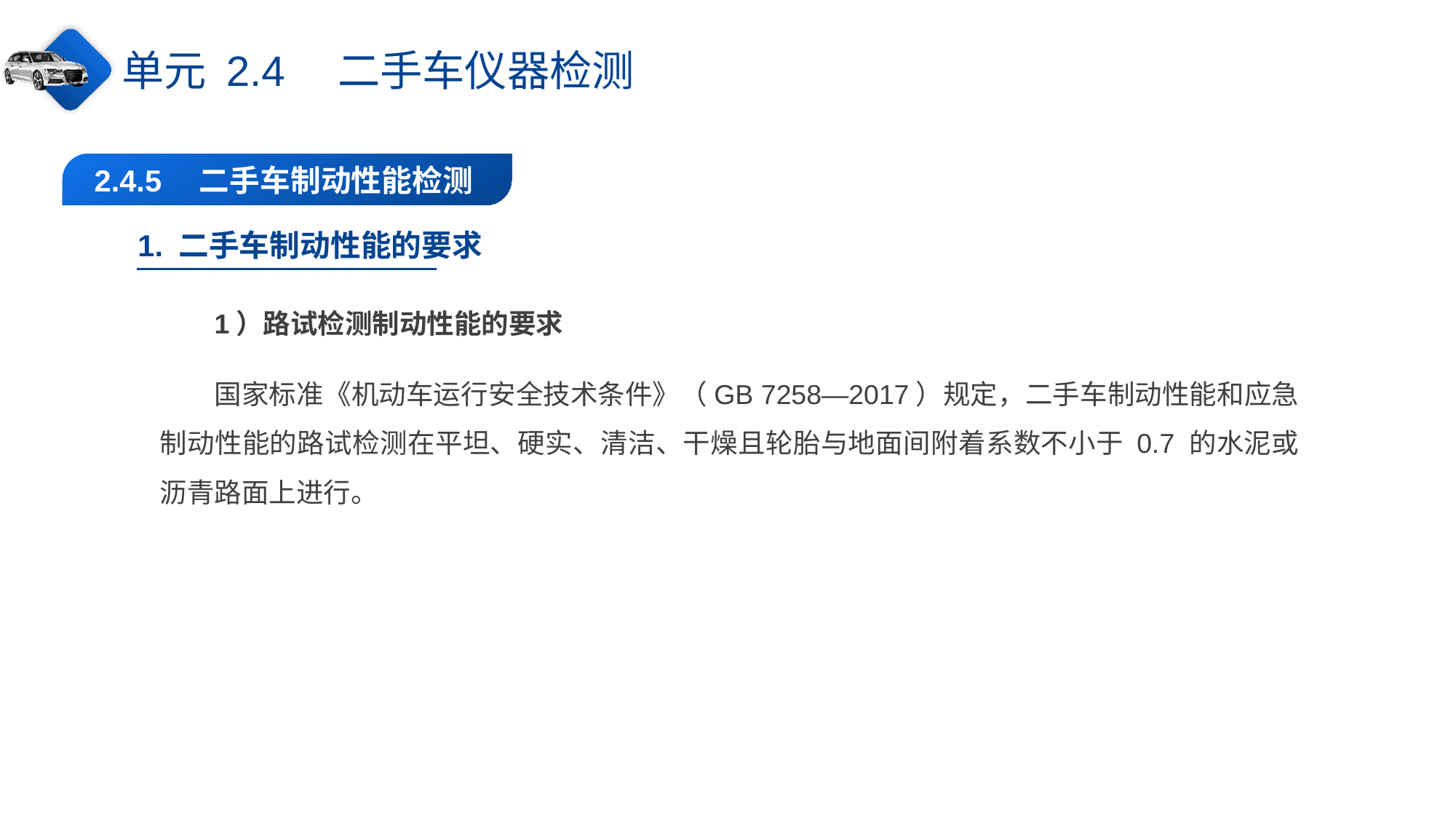

单元 2.4　二手车仪器检测
2.4.5　二手车制动性能检测
1. 二手车制动性能的要求
1）路试检测制动性能的要求
国家标准《机动车运行安全技术条件》（GB 7258—2017）规定，二手车制动性能和应急制动性能的路试检测在平坦、硬实、清洁、干燥且轮胎与地面间附着系数不小于 0.7 的水泥或沥青路面上进行。